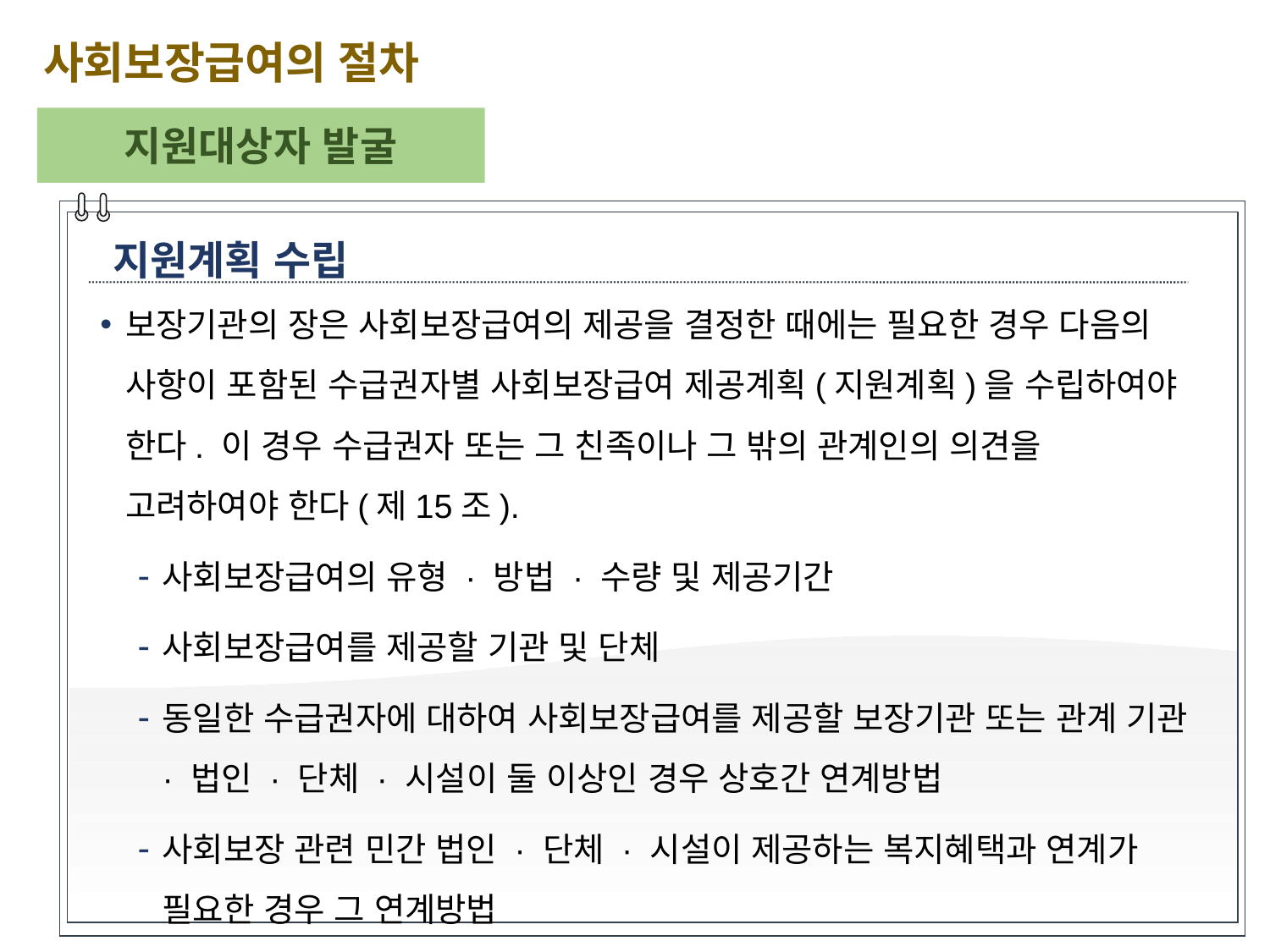

사회보장급여의 절차
지원대상자 발굴

지원계획 수립
보장기관의 장은 사회보장급여의 제공을 결정한 때에는 필요한 경우 다음의 사항이 포함된 수급권자별 사회보장급여 제공계획(지원계획)을 수립하여야 한다. 이 경우 수급권자 또는 그 친족이나 그 밖의 관계인의 의견을 고려하여야 한다(제15조).
사회보장급여의 유형 · 방법 · 수량 및 제공기간
사회보장급여를 제공할 기관 및 단체
동일한 수급권자에 대하여 사회보장급여를 제공할 보장기관 또는 관계 기관 · 법인 · 단체 · 시설이 둘 이상인 경우 상호간 연계방법
사회보장 관련 민간 법인 · 단체 · 시설이 제공하는 복지혜택과 연계가 필요한 경우 그 연계방법